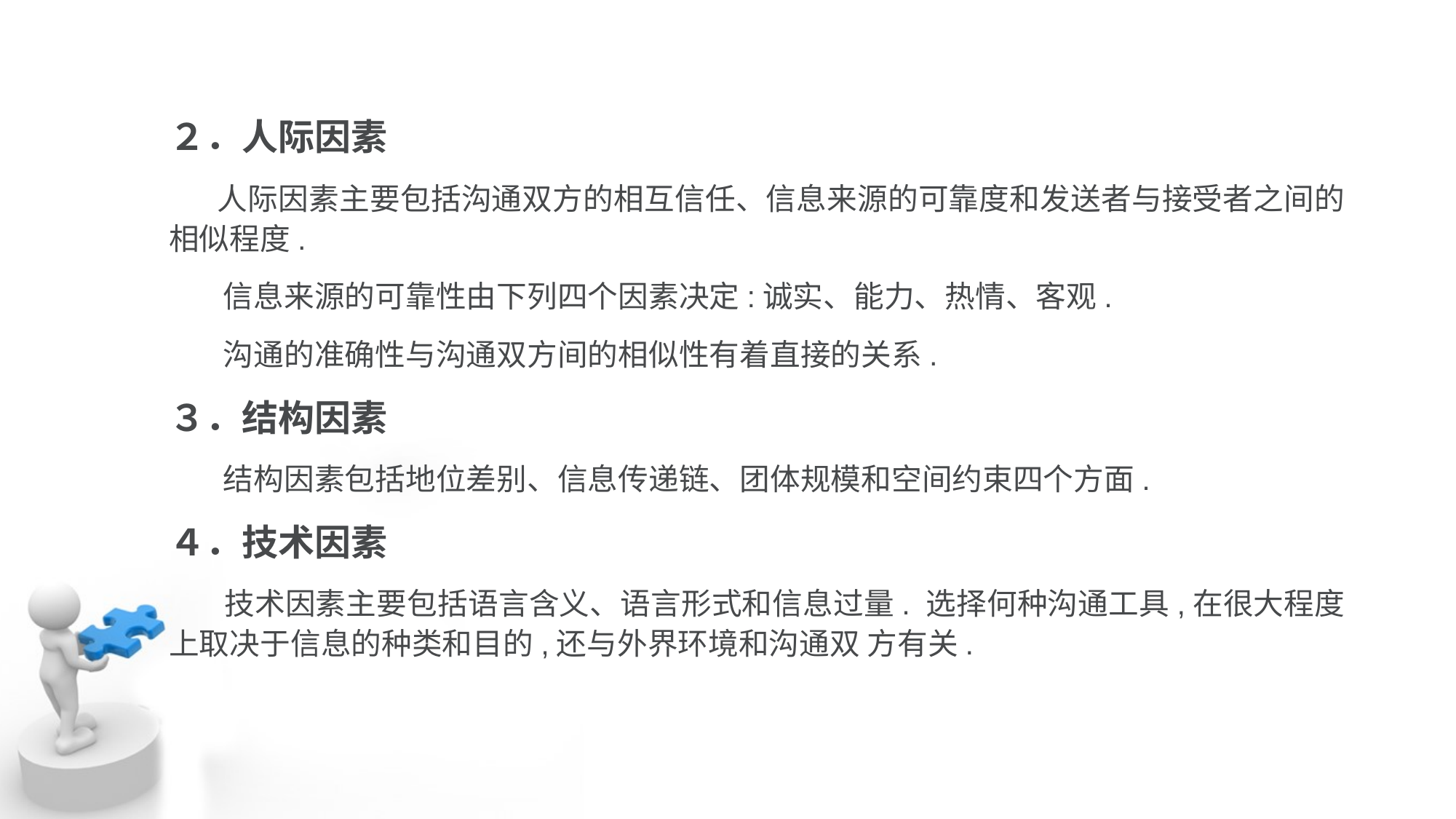

２．人际因素
      人际因素主要包括沟通双方的相互信任、信息来源的可靠度和发送者与接受者之间的 相似程度.
       信息来源的可靠性由下列四个因素决定:诚实、能力、热情、客观.
       沟通的准确性与沟通双方间的相似性有着直接的关系.
３．结构因素
       结构因素包括地位差别、信息传递链、团体规模和空间约束四个方面.
４．技术因素
       技术因素主要包括语言含义、语言形式和信息过量. 选择何种沟通工具,在很大程度上取决于信息的种类和目的,还与外界环境和沟通双 方有关.